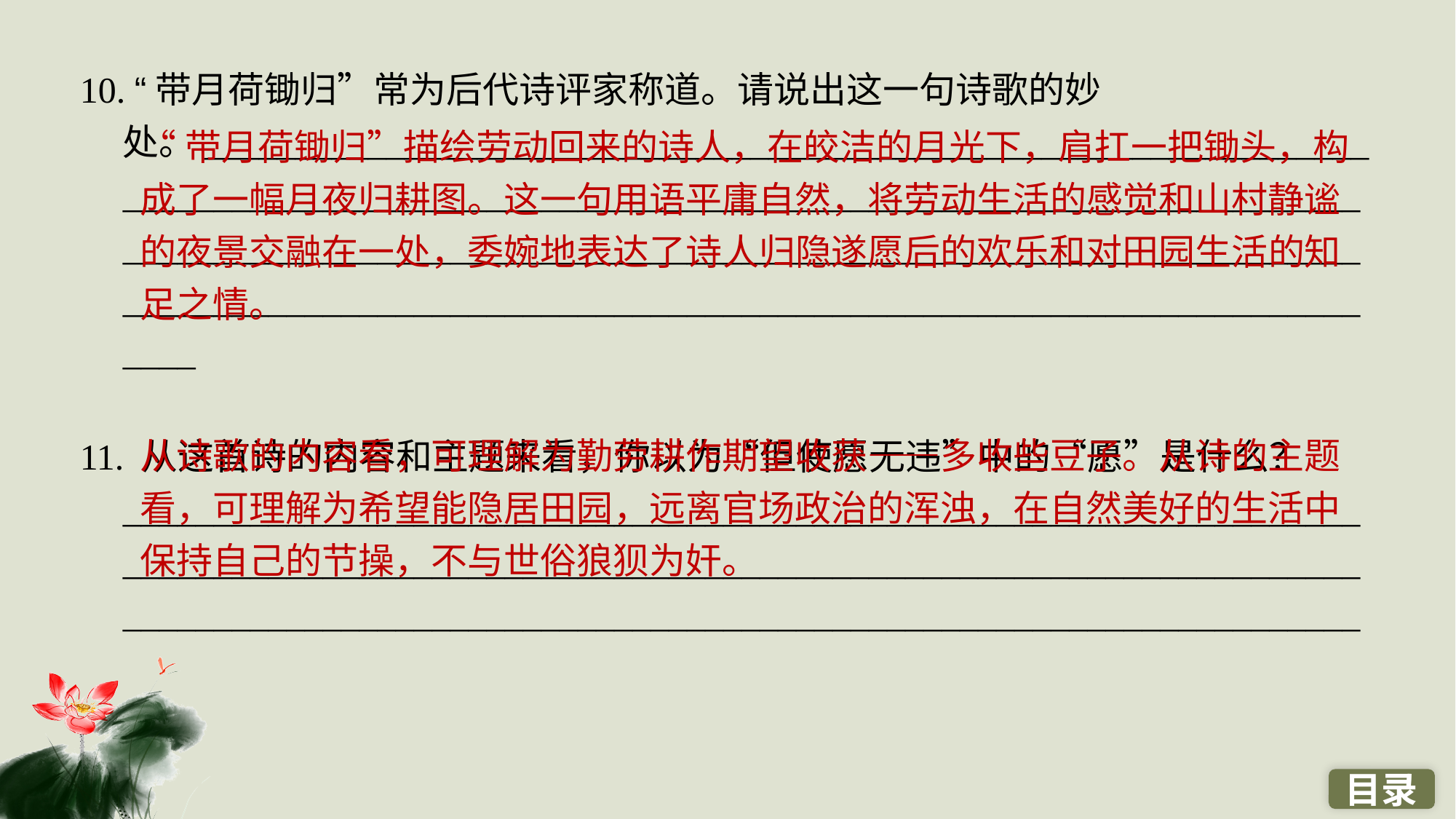

10. “带月荷锄归”常为后代诗评家称道。请说出这一句诗歌的妙处。________________________________________________________________________________________________________________________________________________________________________________________________________________________________________________________________________________

11. 从这首诗的内容和主题来看，你以为“但使愿无违”中的“愿”是什么？____________________________________________________________________________________________________________________________________________________________________________________________________________
“带月荷锄归”描绘劳动回来的诗人，在皎洁的月光下，肩扛一把锄头，构成了一幅月夜归耕图。这一句用语平庸自然，将劳动生活的感觉和山村静谧的夜景交融在一处，委婉地表达了诗人归隐遂愿后的欢乐和对田园生活的知足之情。
从诗歌的内容看，可理解为勤劳耕作期望收获——多收些豆子。从诗的主题看，可理解为希望能隐居田园，远离官场政治的浑浊，在自然美好的生活中保持自己的节操，不与世俗狼狈为奸。